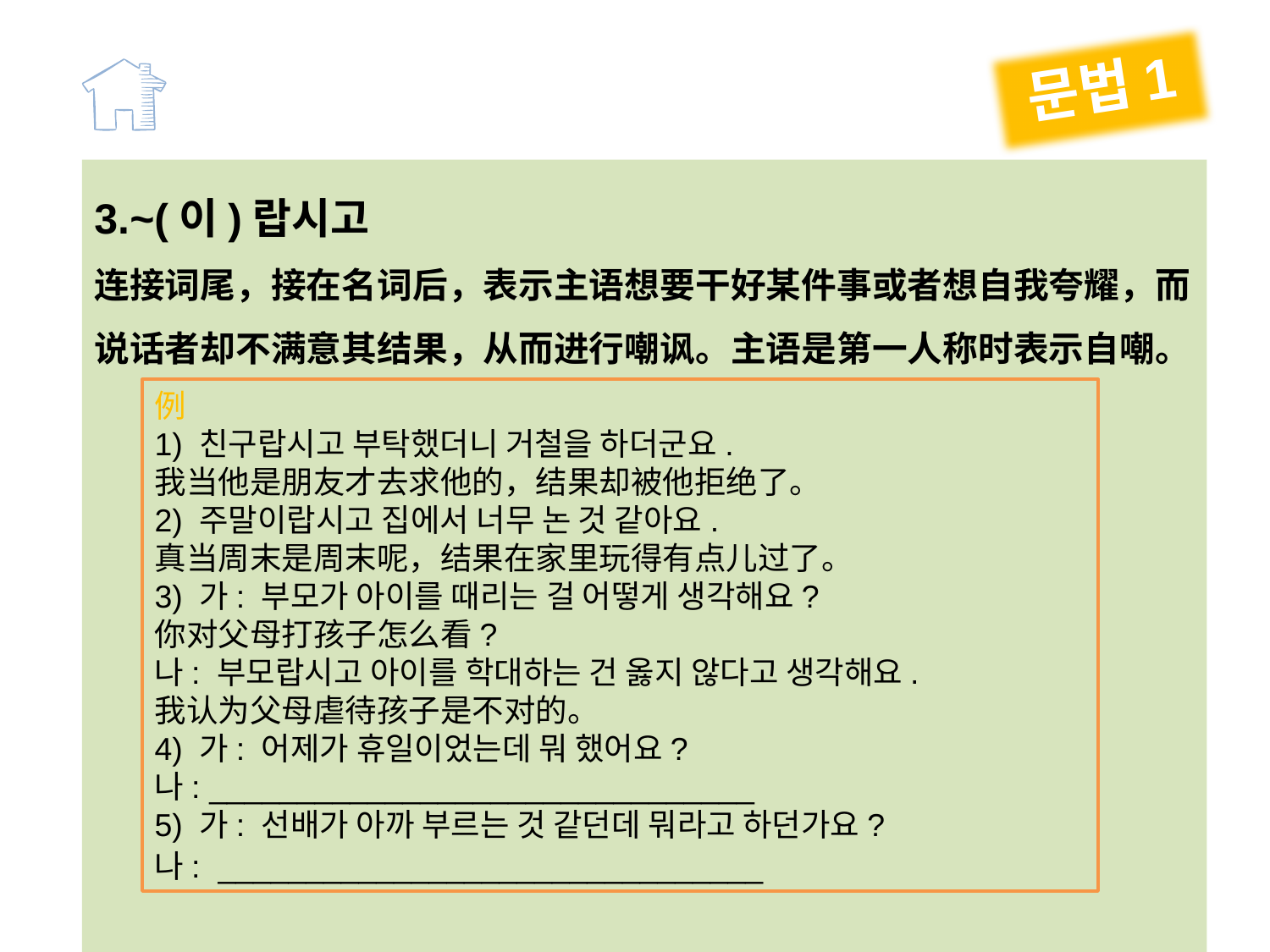

문법1

3.~(이)랍시고
连接词尾，接在名词后，表示主语想要干好某件事或者想自我夸耀，而说话者却不满意其结果，从而进行嘲讽。主语是第一人称时表示自嘲。

例
1) 친구랍시고 부탁했더니 거철을 하더군요.
我当他是朋友才去求他的，结果却被他拒绝了。
2) 주말이랍시고 집에서 너무 논 것 같아요.
真当周末是周末呢，结果在家里玩得有点儿过了。
3) 가: 부모가 아이를 때리는 걸 어떻게 생각해요?
你对父母打孩子怎么看?
나: 부모랍시고 아이를 학대하는 건 옳지 않다고 생각해요.
我认为父母虐待孩子是不对的。
4) 가: 어제가 휴일이었는데 뭐 했어요?
나: _______________________________
5) 가: 선배가 아까 부르는 것 같던데 뭐라고 하던가요?
나:  _______________________________